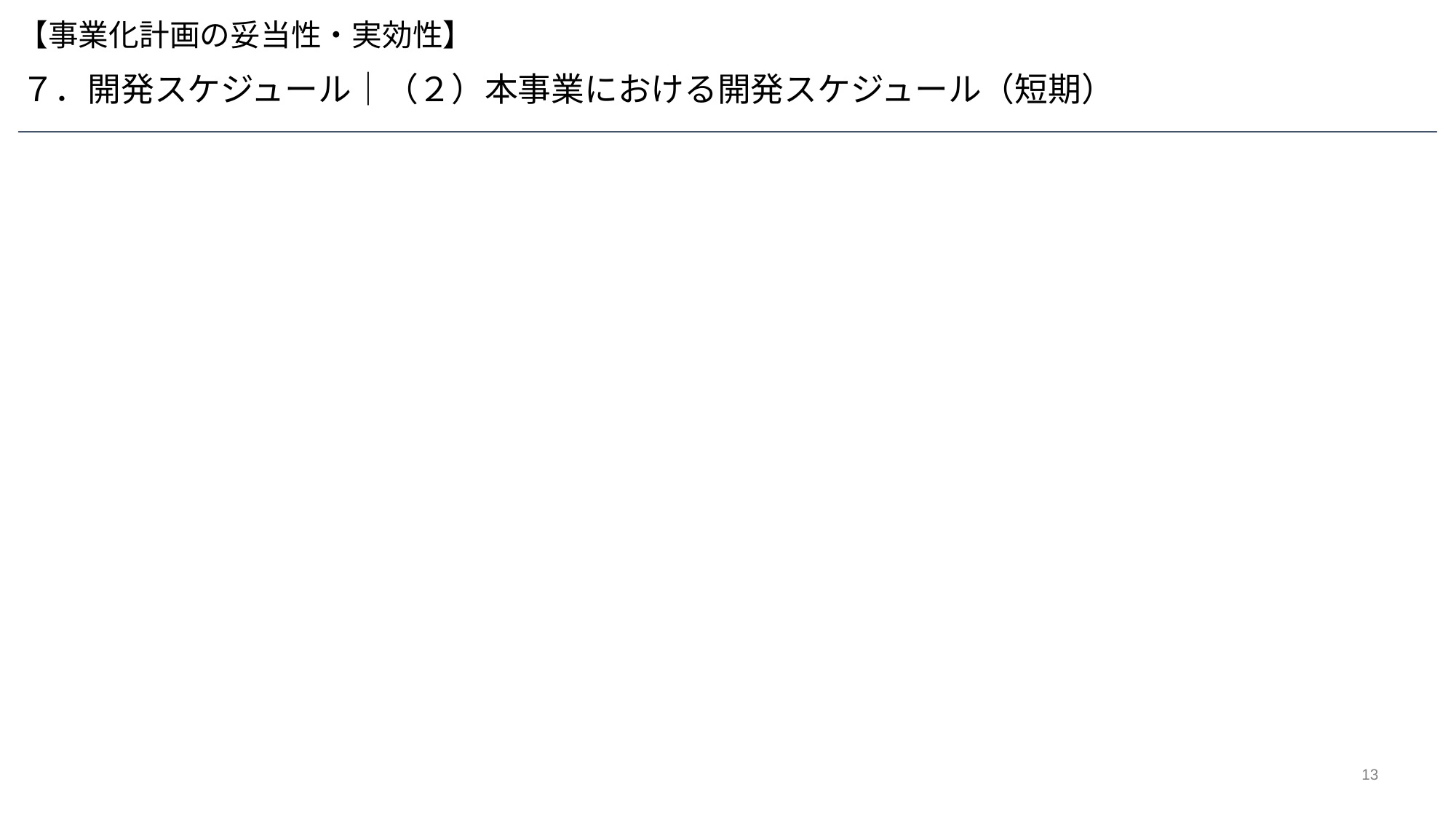

【事業化計画の妥当性・実効性】
７．開発スケジュール｜（２）本事業における開発スケジュール（短期）